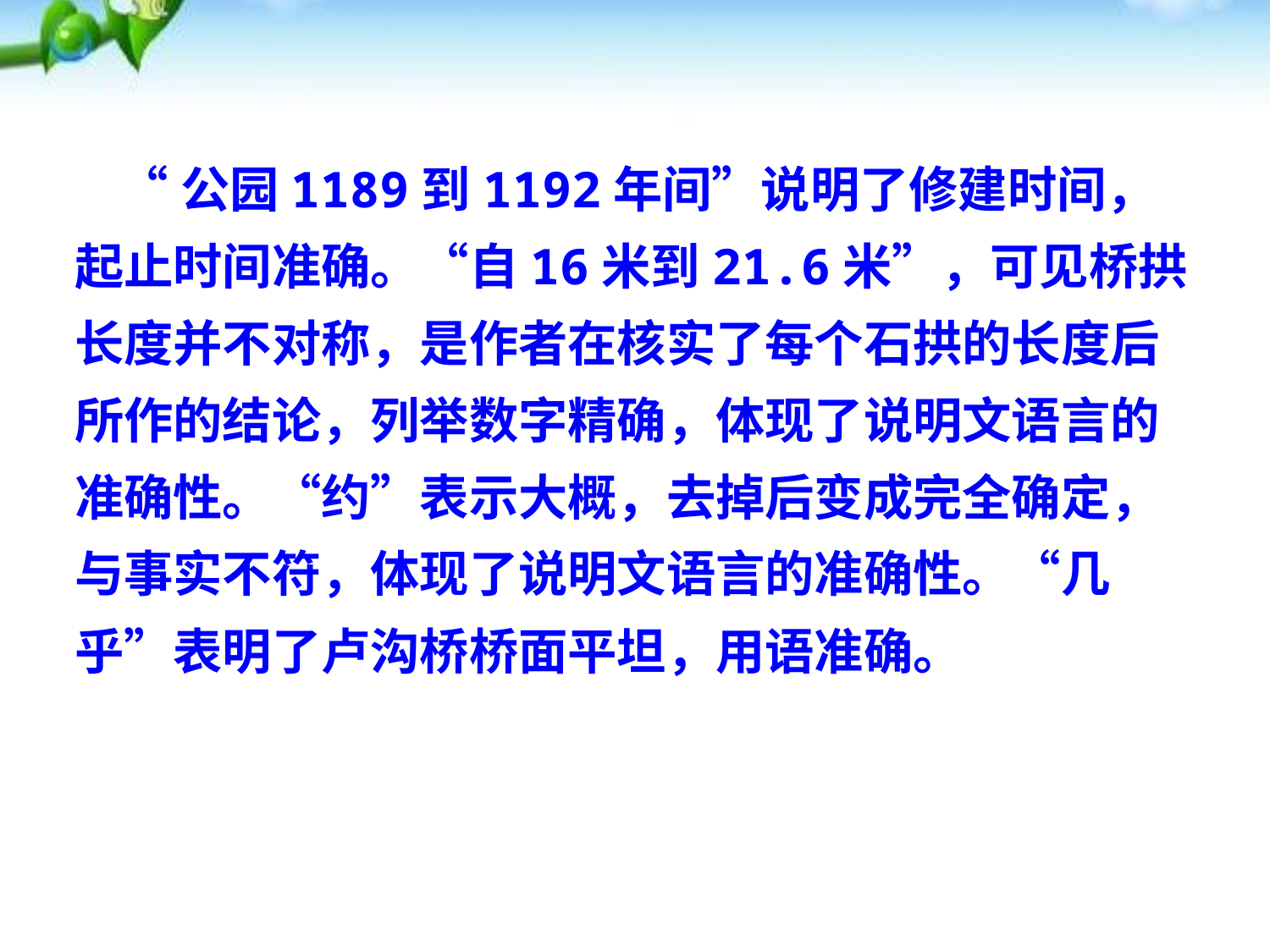

“公园1189到1192年间”说明了修建时间，起止时间准确。“自16米到21.6米”，可见桥拱长度并不对称，是作者在核实了每个石拱的长度后所作的结论，列举数字精确，体现了说明文语言的准确性。“约”表示大概，去掉后变成完全确定，与事实不符，体现了说明文语言的准确性。“几乎”表明了卢沟桥桥面平坦，用语准确。